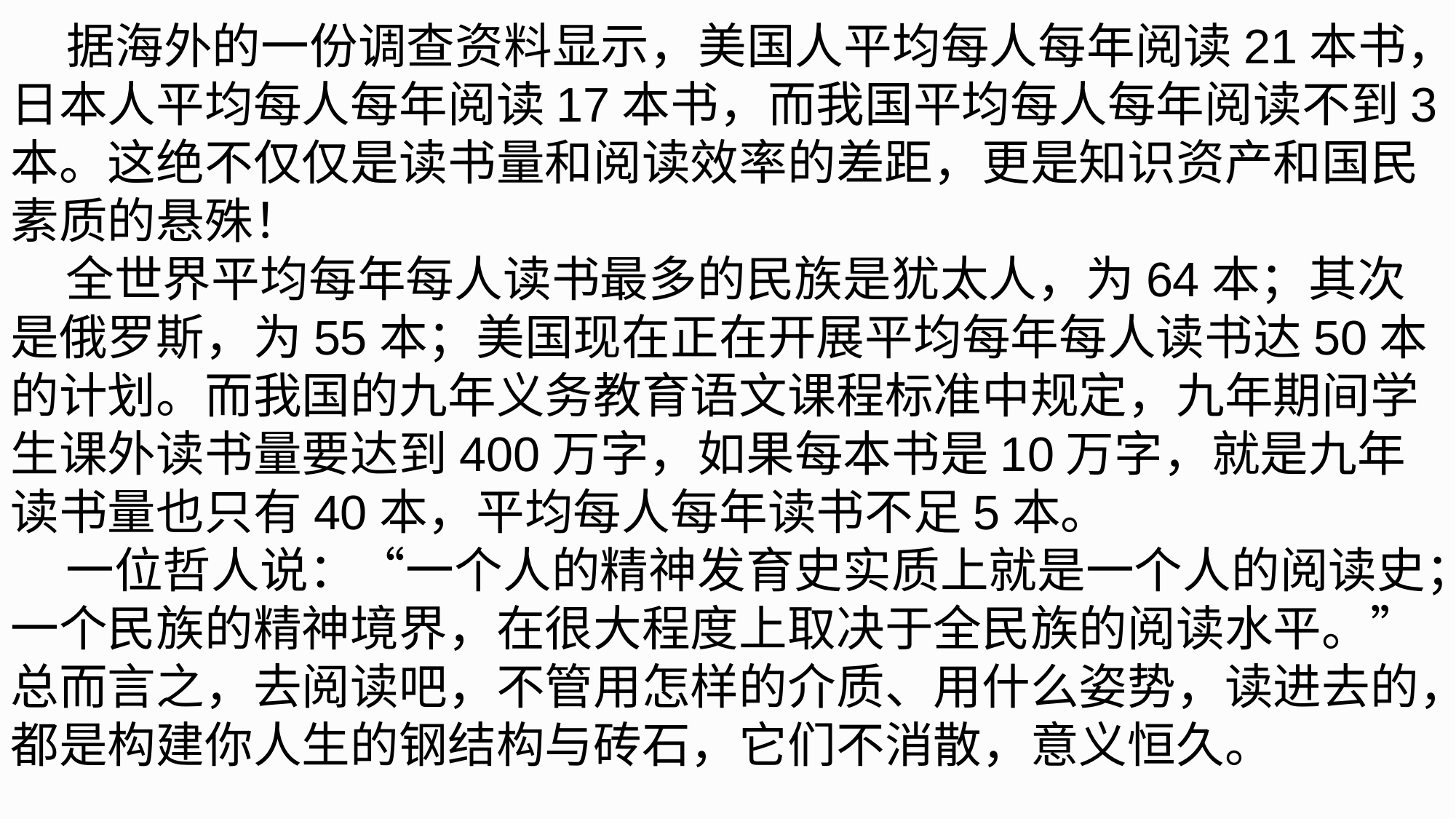

据海外的一份调查资料显示，美国人平均每人每年阅读21本书，日本人平均每人每年阅读17本书，而我国平均每人每年阅读不到3本。这绝不仅仅是读书量和阅读效率的差距，更是知识资产和国民素质的悬殊！
    全世界平均每年每人读书最多的民族是犹太人，为64本；其次是俄罗斯，为55本；美国现在正在开展平均每年每人读书达50本的计划。而我国的九年义务教育语文课程标准中规定，九年期间学生课外读书量要达到400万字，如果每本书是10万字，就是九年读书量也只有40本，平均每人每年读书不足5本。
    一位哲人说：“一个人的精神发育史实质上就是一个人的阅读史；一个民族的精神境界，在很大程度上取决于全民族的阅读水平。”总而言之，去阅读吧，不管用怎样的介质、用什么姿势，读进去的，都是构建你人生的钢结构与砖石，它们不消散，意义恒久。